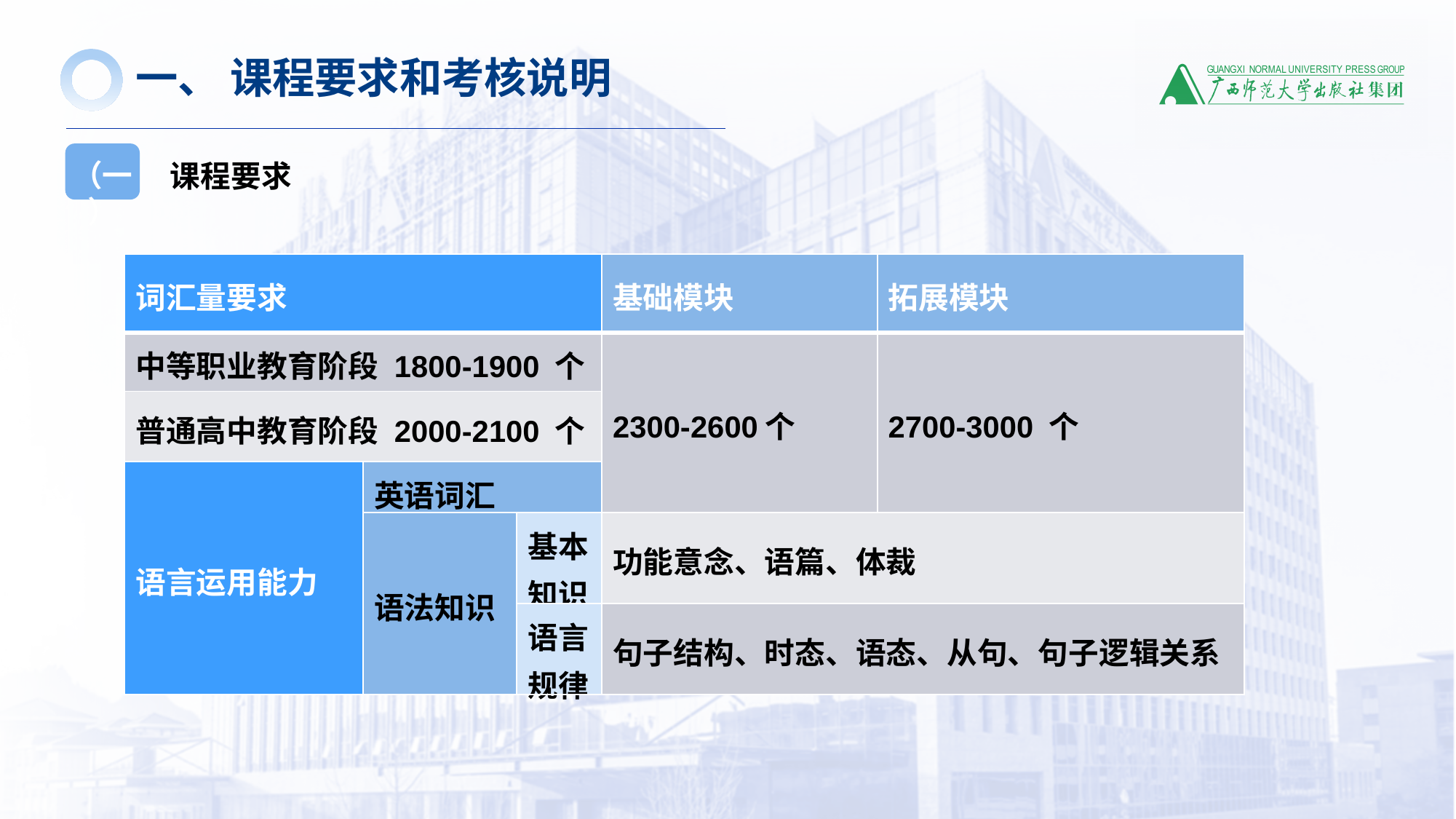

一、 课程要求和考核说明

课程要求

（一）
| 词汇量要求 |  |  | 基础模块 | 拓展模块 |
| --- | --- | --- | --- | --- |
| 中等职业教育阶段 1800-1900 个 |  |  | 2300-2600个 | 2700-3000 个 |
| 普通高中教育阶段 2000-2100 个 |  |  |  |  |
| 语言运用能力 | 英语词汇 |  |  |  |
|  | 语法知识 | 基本知识 | 功能意念、语篇、体裁 |  |
|  |  | 语言规律 | 句子结构、时态、语态、从句、句子逻辑关系 |  |